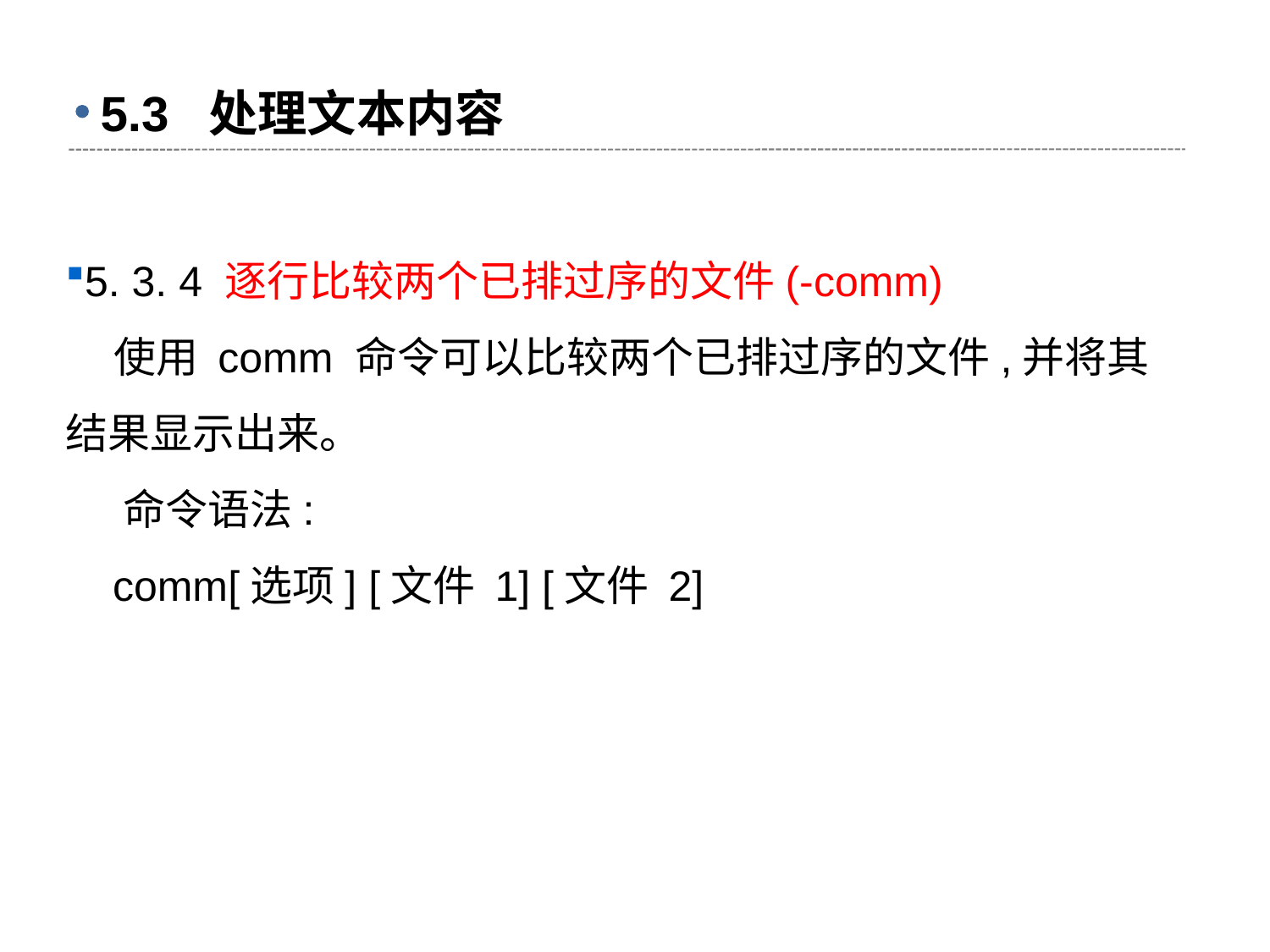

# 5.3  处理文本内容
5. 3. 4 逐行比较两个已排过序的文件(-comm)
    使用 comm 命令可以比较两个已排过序的文件,并将其结果显示出来。
     命令语法:
    comm[选项] [文件 1] [文件 2]